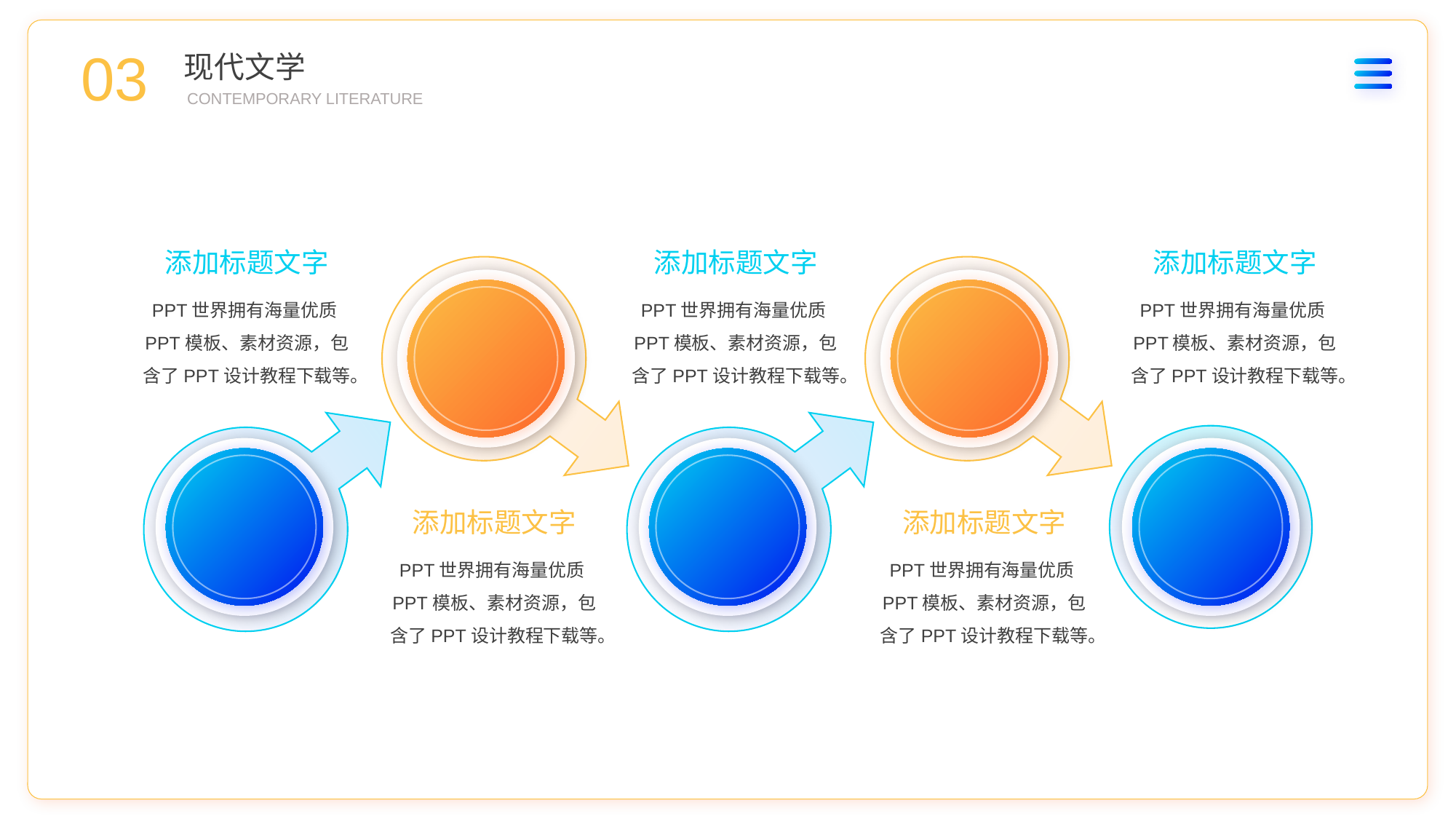

03
现代文学

CONTEMPORARY LITERATURE
添加标题文字
添加标题文字
添加标题文字

PPT世界拥有海量优质PPT模板、素材资源，包含了PPT设计教程下载等。
PPT世界拥有海量优质PPT模板、素材资源，包含了PPT设计教程下载等。
PPT世界拥有海量优质PPT模板、素材资源，包含了PPT设计教程下载等。

添加标题文字
添加标题文字
PPT世界拥有海量优质PPT模板、素材资源，包含了PPT设计教程下载等。
PPT世界拥有海量优质PPT模板、素材资源，包含了PPT设计教程下载等。